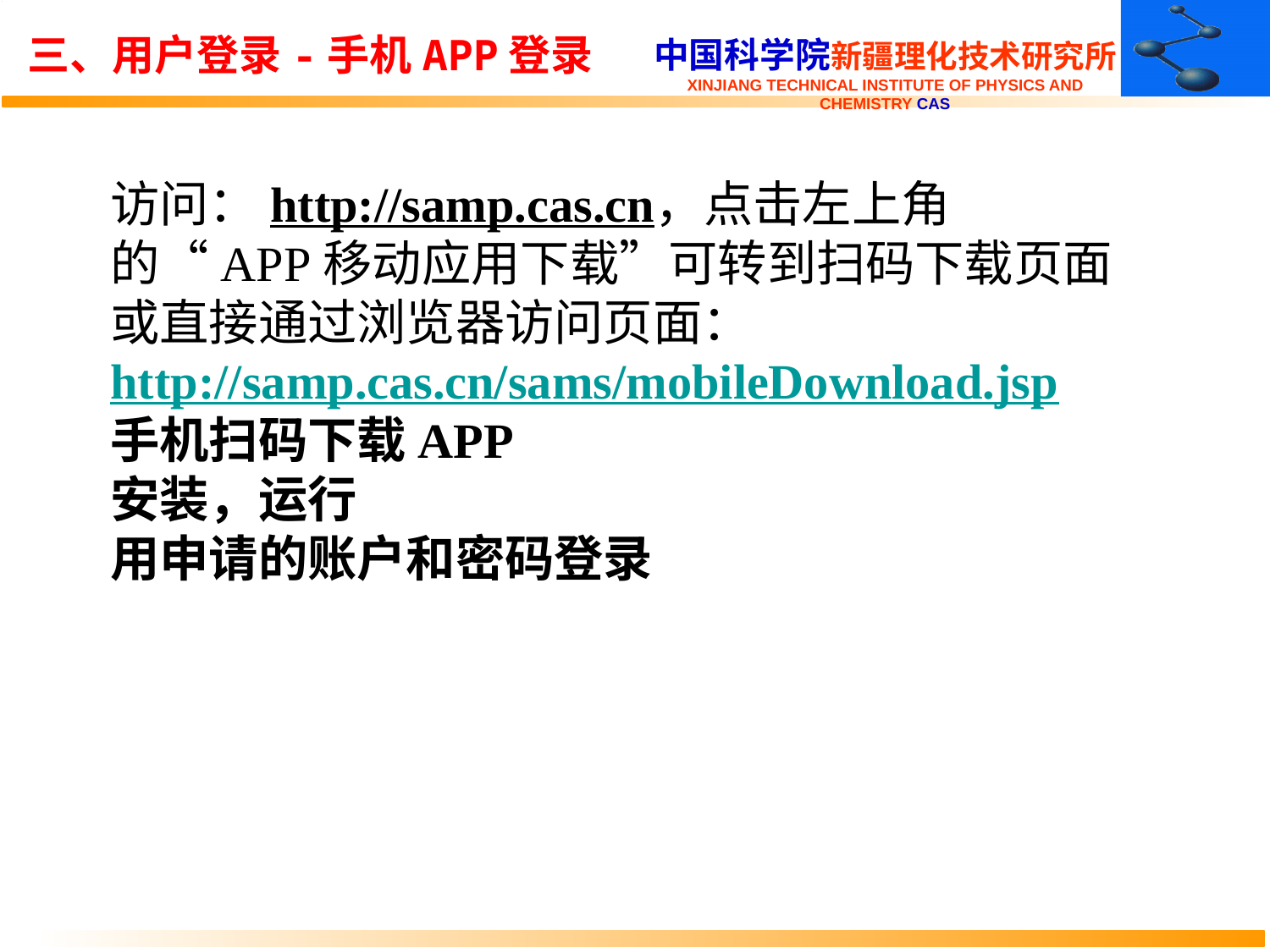

三、用户登录-手机APP登录
访问：http://samp.cas.cn，点击左上角的“APP移动应用下载”可转到扫码下载页面
或直接通过浏览器访问页面：http://samp.cas.cn/sams/mobileDownload.jsp
手机扫码下载APP
安装，运行
用申请的账户和密码登录
13